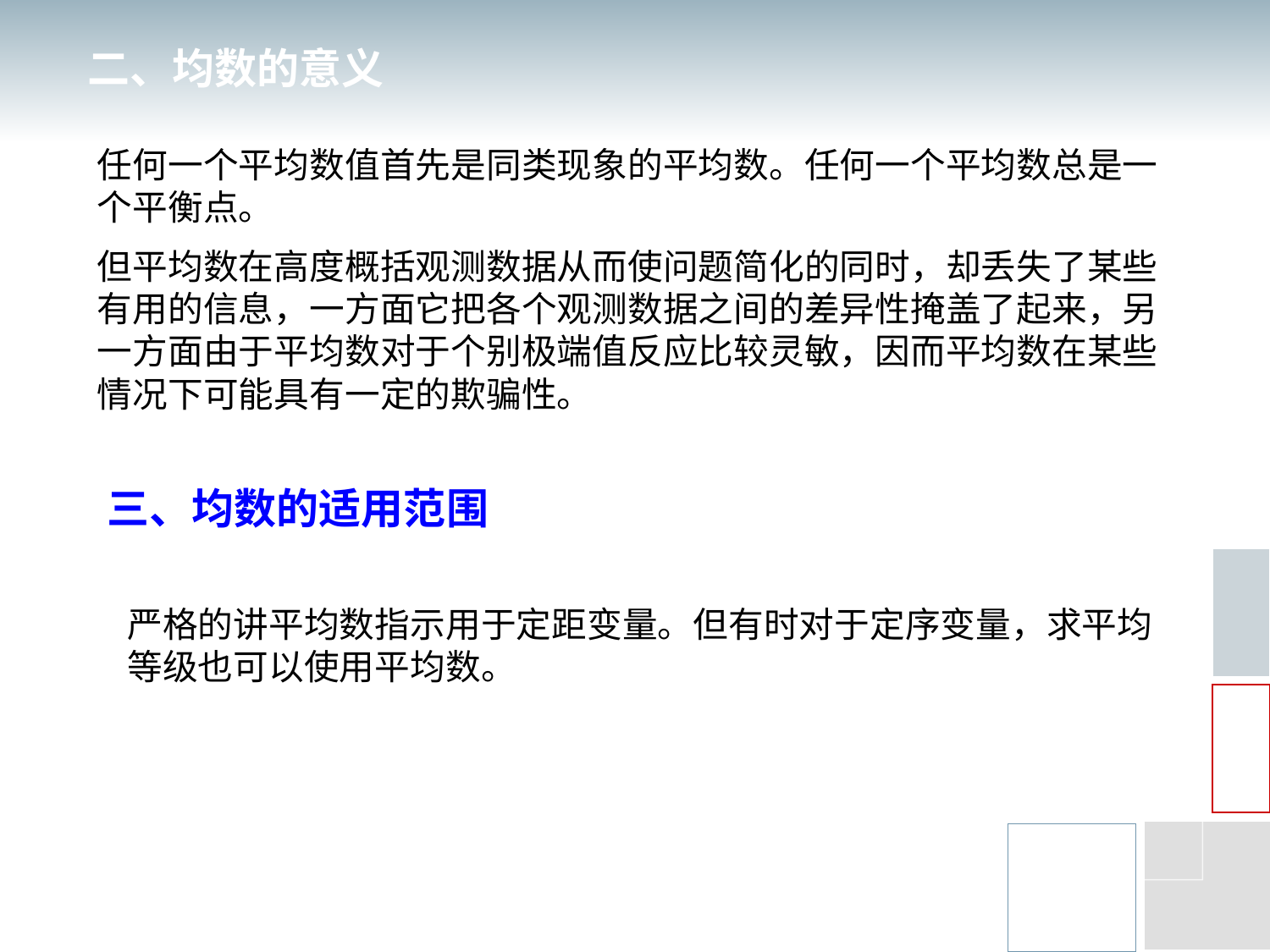

二、均数的意义
任何一个平均数值首先是同类现象的平均数。任何一个平均数总是一个平衡点。
但平均数在高度概括观测数据从而使问题简化的同时，却丢失了某些有用的信息，一方面它把各个观测数据之间的差异性掩盖了起来，另一方面由于平均数对于个别极端值反应比较灵敏，因而平均数在某些情况下可能具有一定的欺骗性。
三、均数的适用范围
严格的讲平均数指示用于定距变量。但有时对于定序变量，求平均等级也可以使用平均数。